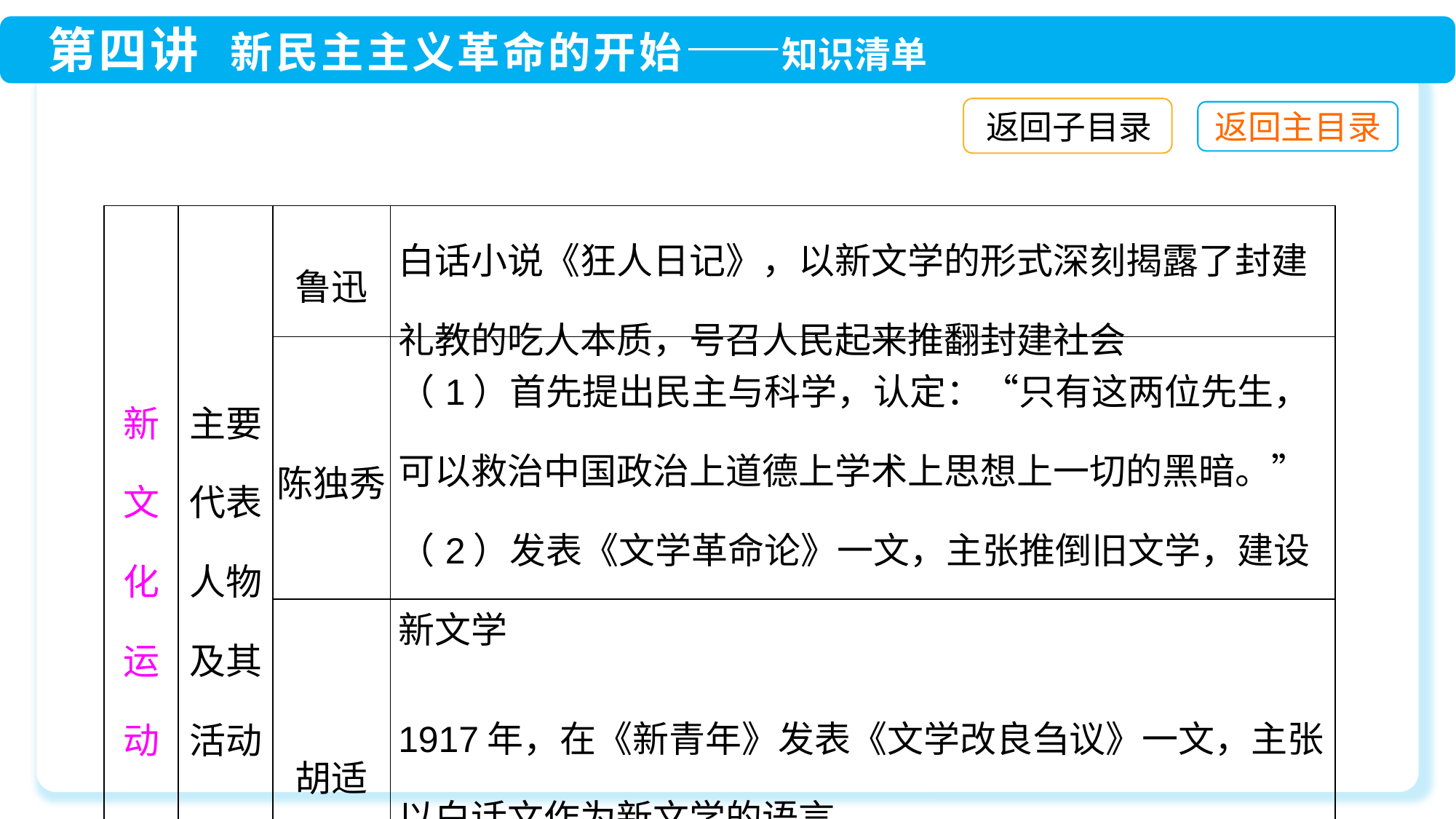

返回子目录
| 新 文 化 运 动 | 主要代表人物及其活动 | 鲁迅 | 白话小说《狂人日记》，以新文学的形式深刻揭露了封建礼教的吃人本质，号召人民起来推翻封建社会 |
| --- | --- | --- | --- |
|  |  | 陈独秀 | （1）首先提出民主与科学，认定：“只有这两位先生，可以救治中国政治上道德上学术上思想上一切的黑暗。” （2）发表《文学革命论》一文，主张推倒旧文学，建设新文学 |
|  |  | 胡适 | 1917年，在《新青年》发表《文学改良刍议》一文，主张以白话文作为新文学的语言 |